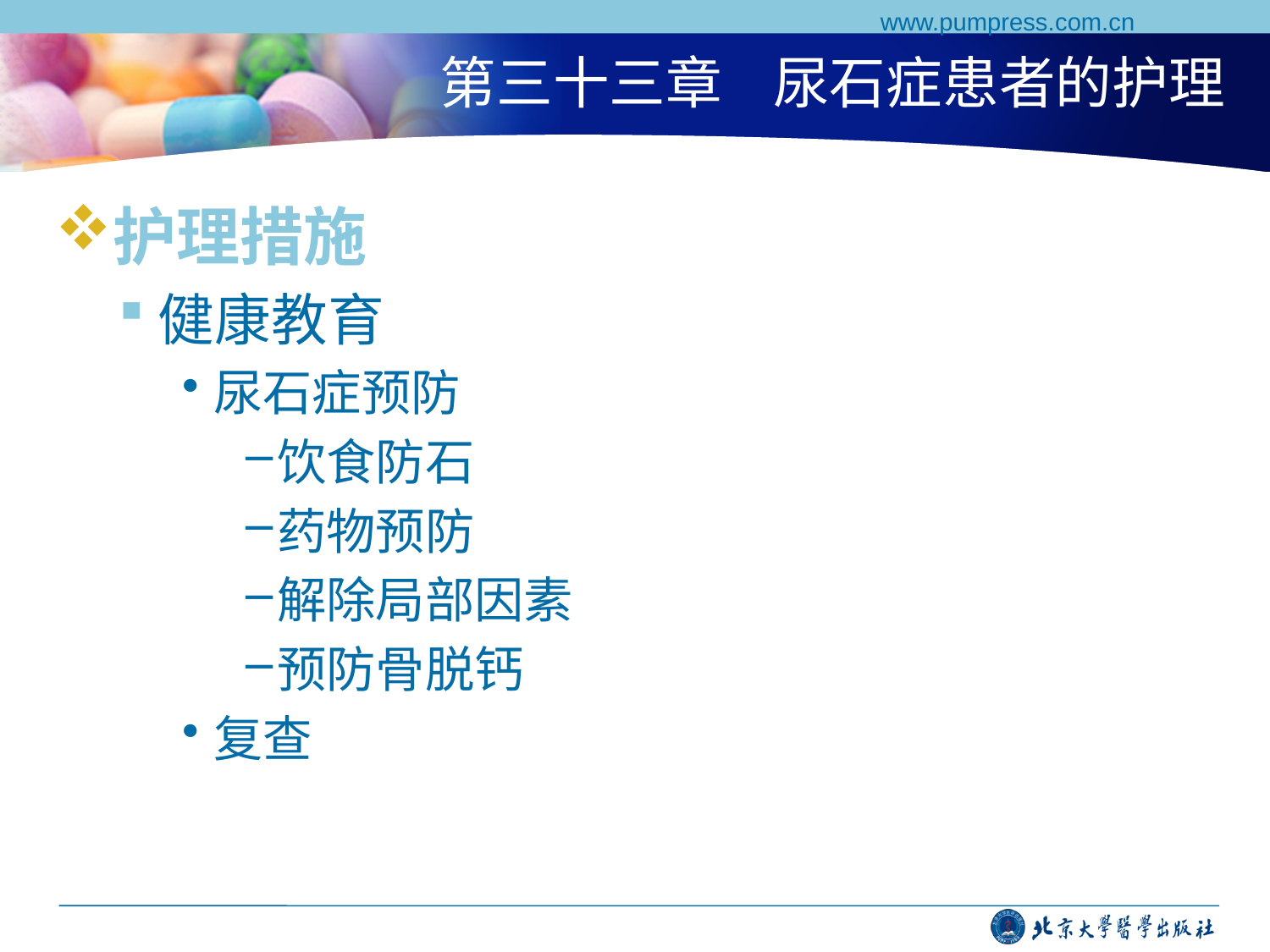

www.pumpress.com.cn
# 第三十三章    尿石症患者的护理
护理措施
健康教育
尿石症预防
饮食防石
药物预防
解除局部因素
预防骨脱钙
复查